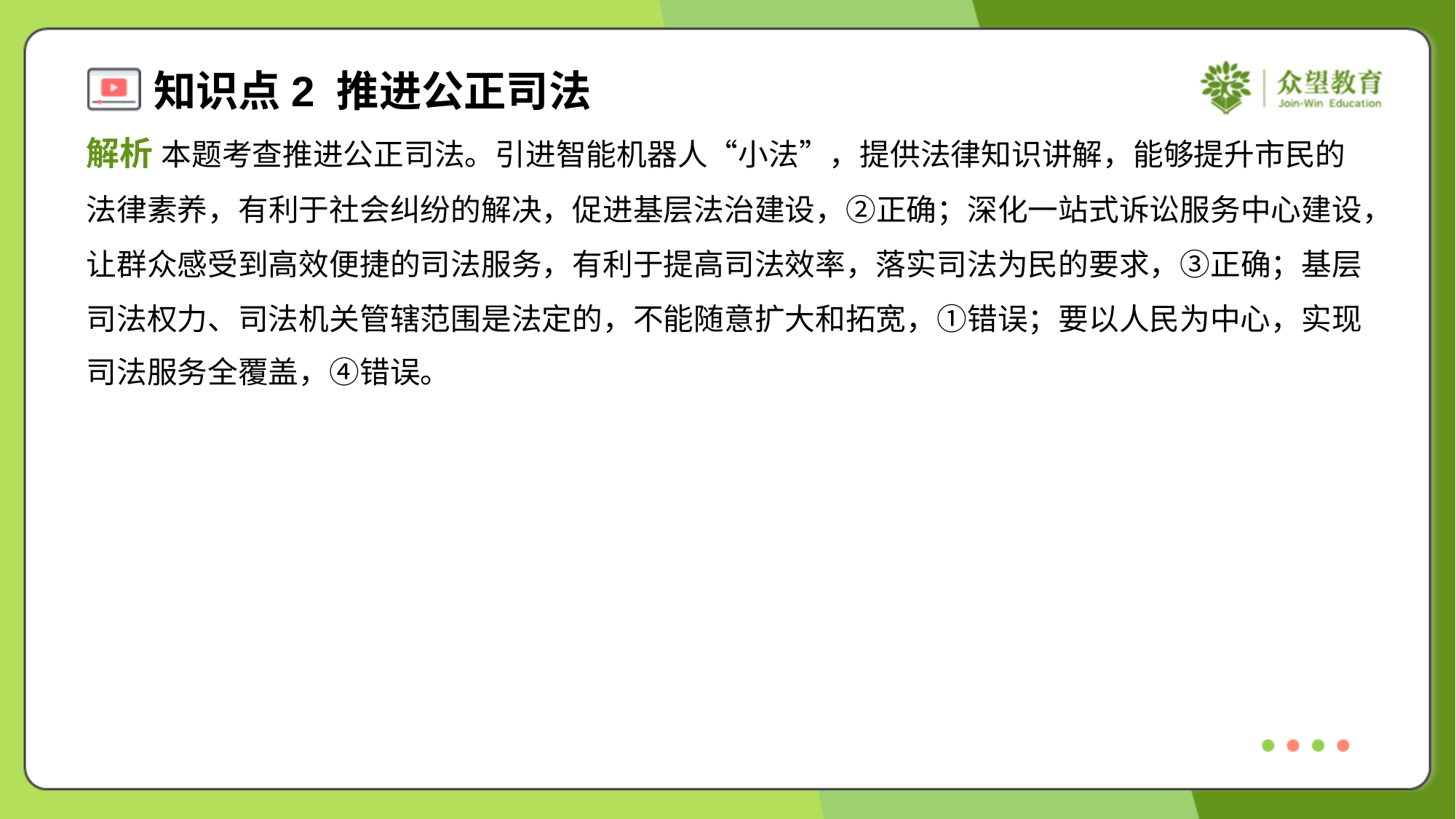

解析 本题考查推进公正司法。引进智能机器人“小法”，提供法律知识讲解，能够提升市民的
法律素养，有利于社会纠纷的解决，促进基层法治建设，②正确；深化一站式诉讼服务中心建设，
让群众感受到高效便捷的司法服务，有利于提高司法效率，落实司法为民的要求，③正确；基层
司法权力、司法机关管辖范围是法定的，不能随意扩大和拓宽，①错误；要以人民为中心，实现
司法服务全覆盖，④错误。